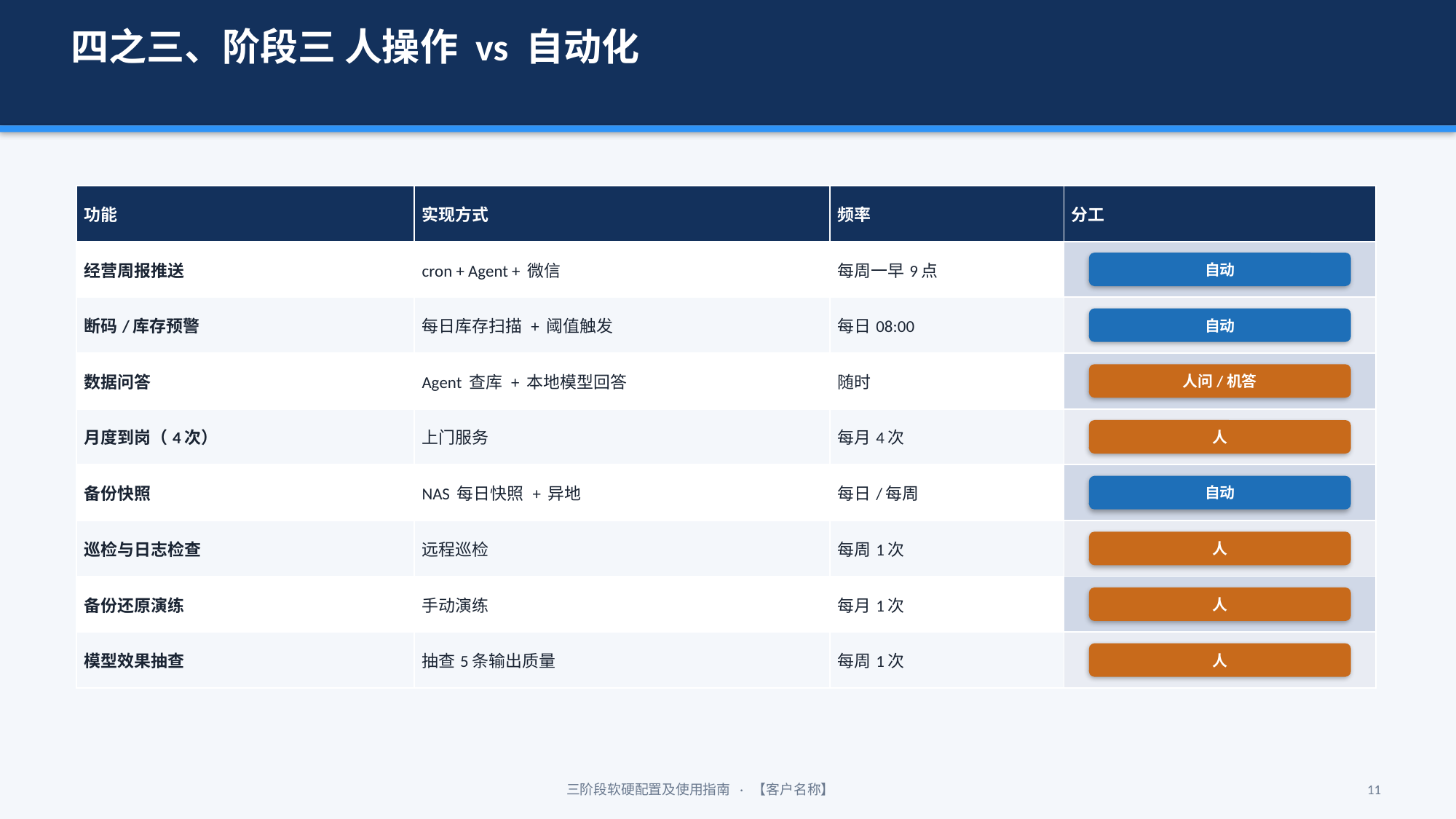

四之三、阶段三 人操作 vs 自动化

| 功能 | 实现方式 | 频率 | 分工 |
| --- | --- | --- | --- |
| 经营周报推送 | cron + Agent + 微信 | 每周一早9点 |  |
| 断码/库存预警 | 每日库存扫描 + 阈值触发 | 每日08:00 |  |
| 数据问答 | Agent 查库 + 本地模型回答 | 随时 |  |
| 月度到岗（4次） | 上门服务 | 每月4次 |  |
| 备份快照 | NAS 每日快照 + 异地 | 每日/每周 |  |
| 巡检与日志检查 | 远程巡检 | 每周1次 |  |
| 备份还原演练 | 手动演练 | 每月1次 |  |
| 模型效果抽查 | 抽查5条输出质量 | 每周1次 |  |
自动
自动
人问/机答
人
自动
人
人
人
三阶段软硬配置及使用指南  ·  【客户名称】
11